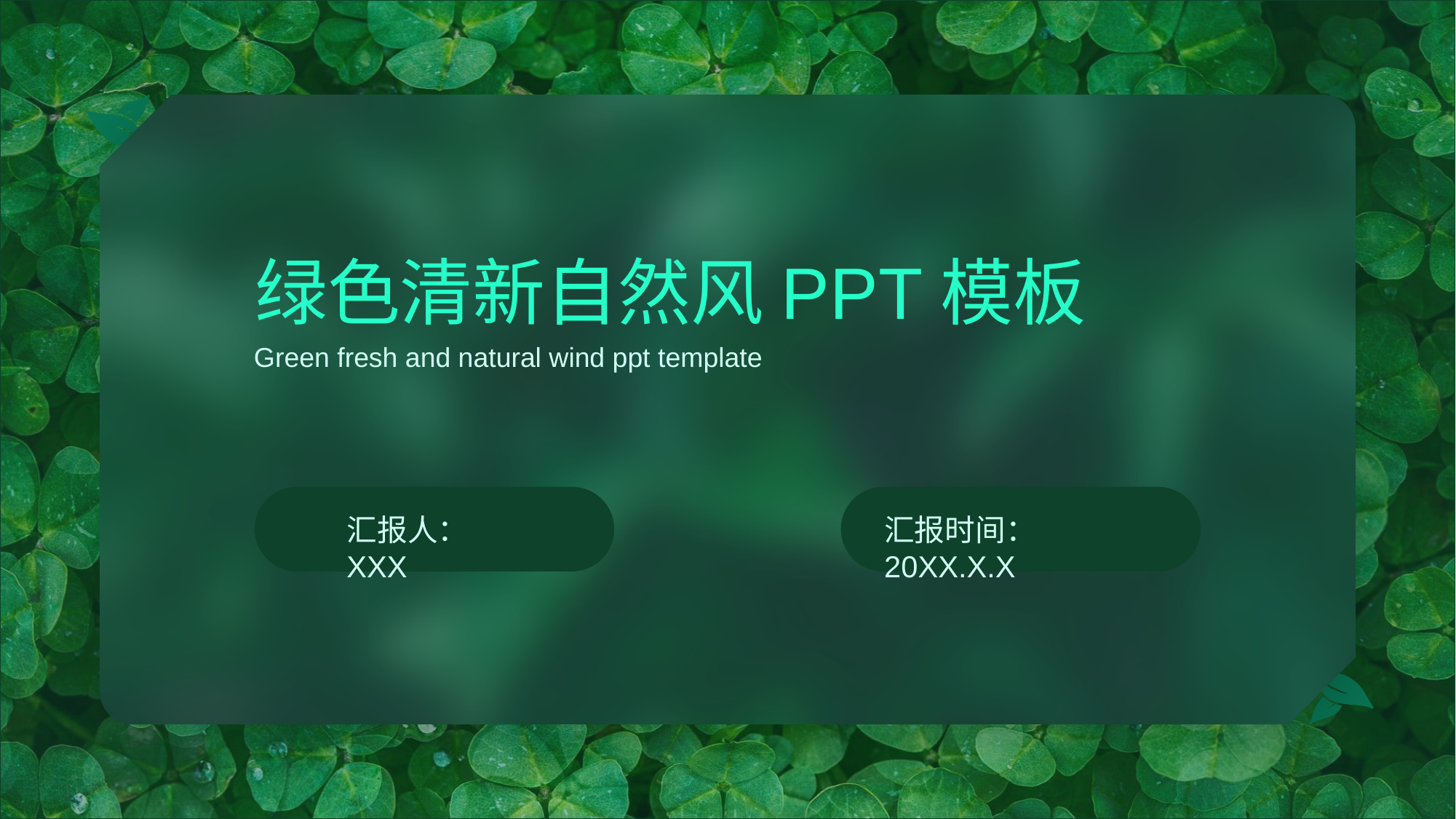

绿色清新自然风PPT模板
Green fresh and natural wind ppt template

汇报人：XXX
汇报时间：20XX.X.X